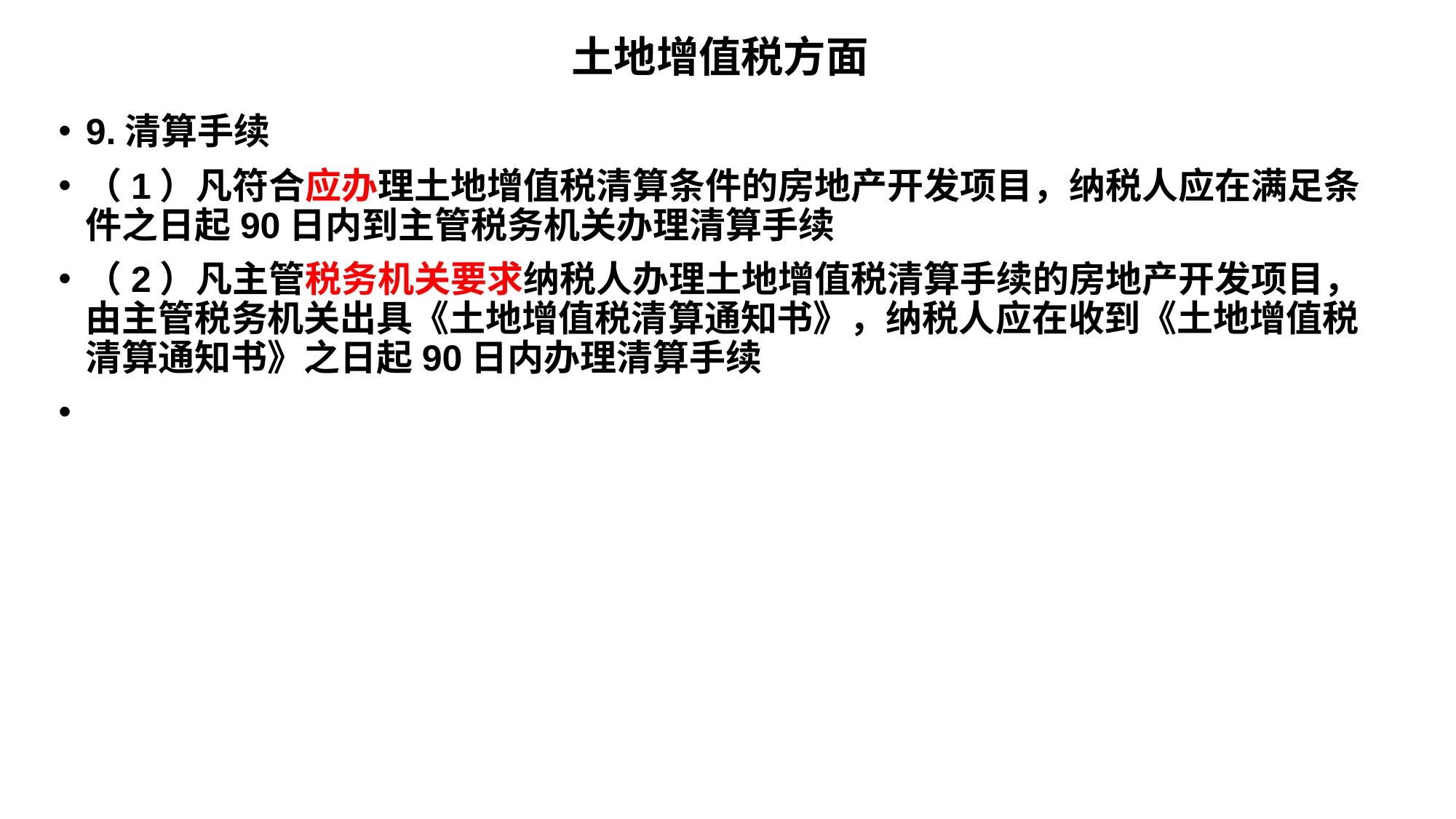

# 土地增值税方面
9.清算手续
（1）凡符合应办理土地增值税清算条件的房地产开发项目，纳税人应在满足条件之日起90日内到主管税务机关办理清算手续
（2）凡主管税务机关要求纳税人办理土地增值税清算手续的房地产开发项目，由主管税务机关出具《土地增值税清算通知书》，纳税人应在收到《土地增值税清算通知书》之日起90日内办理清算手续